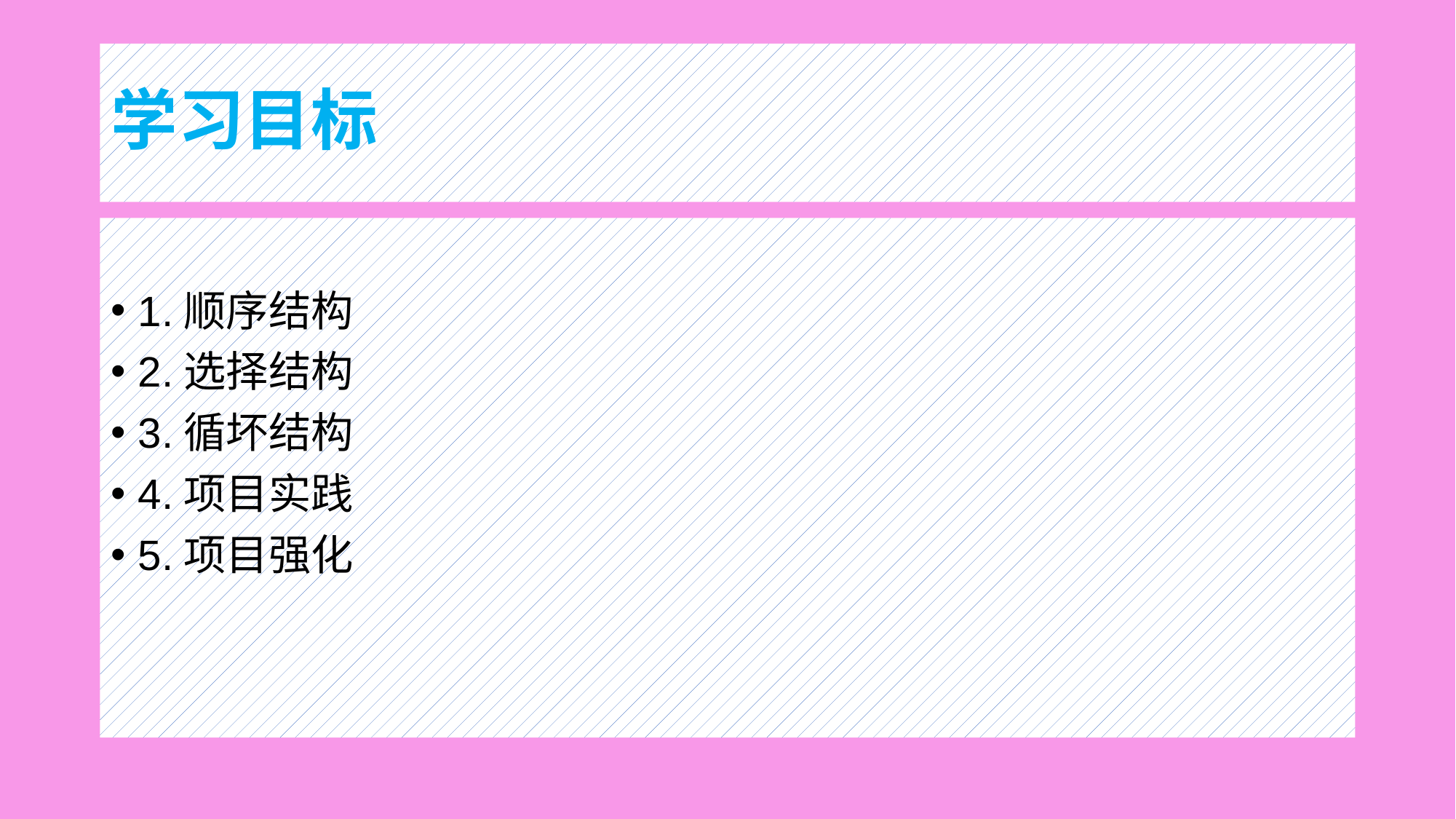

# 学习目标

1.顺序结构
2.选择结构
3.循坏结构
4.项目实践
5.项目强化